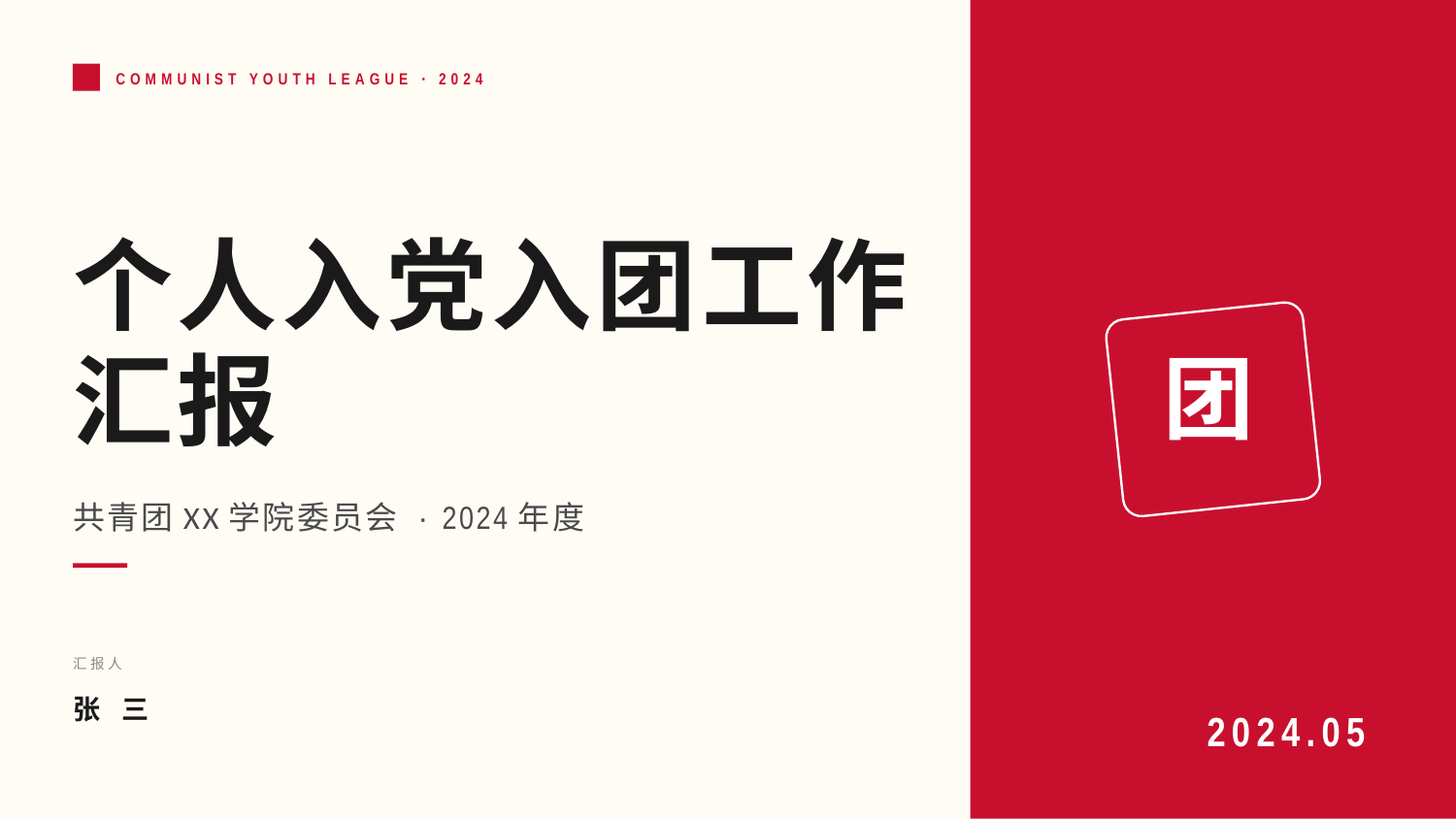

COMMUNIST YOUTH LEAGUE · 2024
个人入党入团工作
汇报

团
共青团XX学院委员会 · 2024年度

汇报人
张 三
2024.05